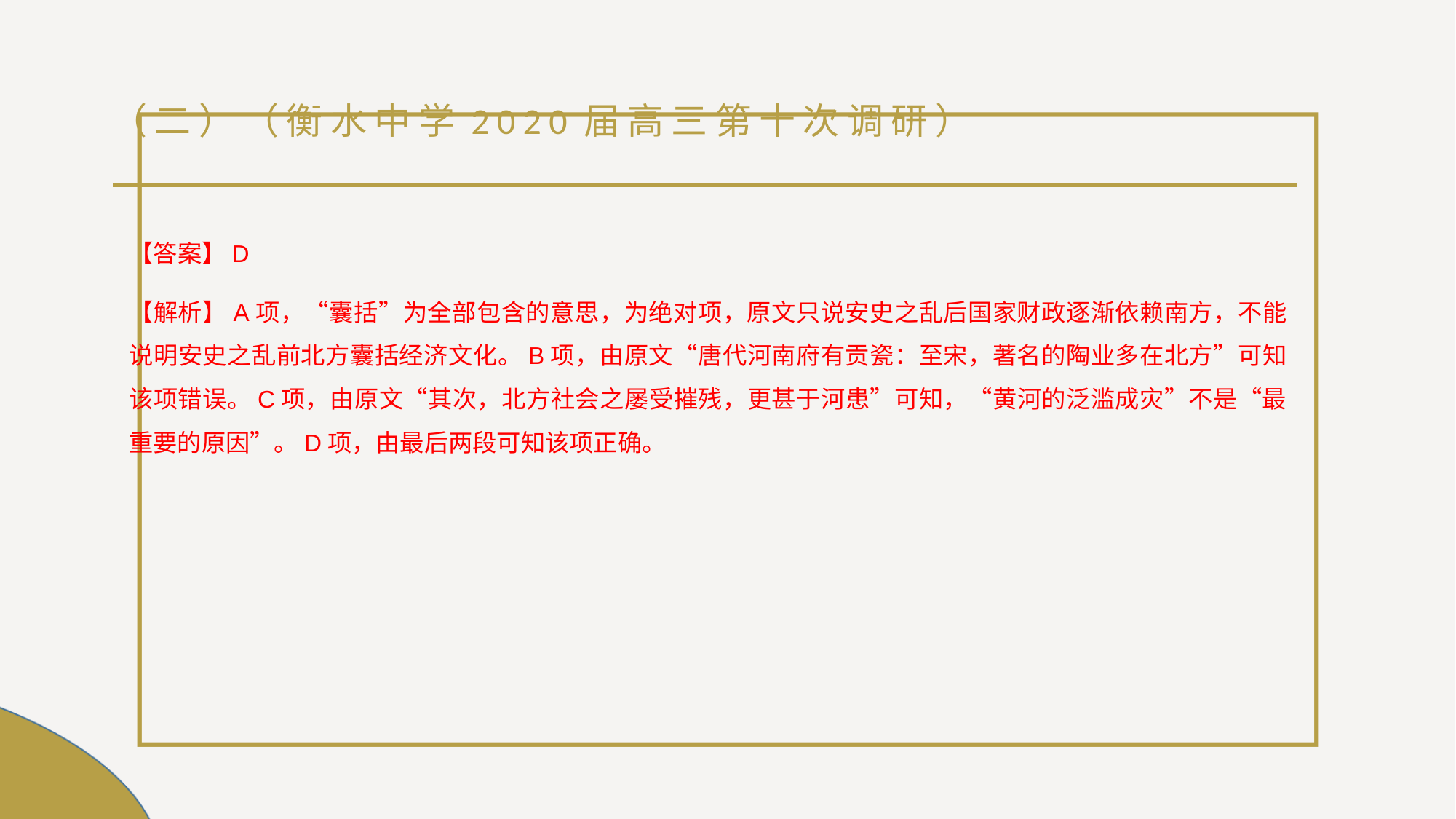

# （二）（衡水中学2020届高三第十次调研）
【答案】D
【解析】A项，“囊括”为全部包含的意思，为绝对项，原文只说安史之乱后国家财政逐渐依赖南方，不能说明安史之乱前北方囊括经济文化。B项，由原文“唐代河南府有贡瓷：至宋，著名的陶业多在北方”可知该项错误。C项，由原文“其次，北方社会之屡受摧残，更甚于河患”可知，“黄河的泛滥成灾”不是“最重要的原因”。D项，由最后两段可知该项正确。